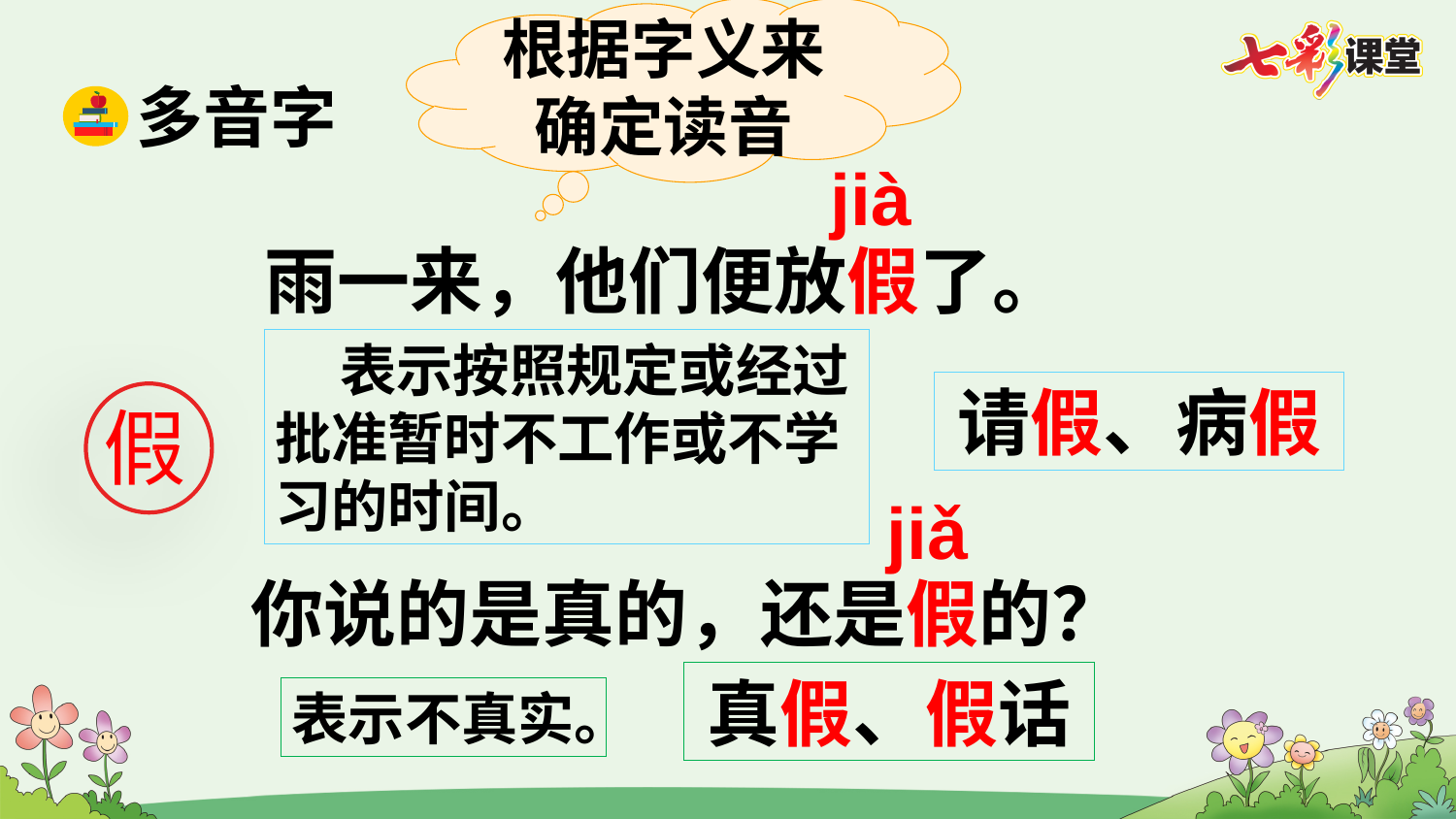

根据字义来确定读音
多音字

jià
雨一来，他们便放假了。
    表示按照规定或经过批准暂时不工作或不学习的时间。
请假、病假

假
jiǎ
你说的是真的，还是假的？
真假、假话
表示不真实。